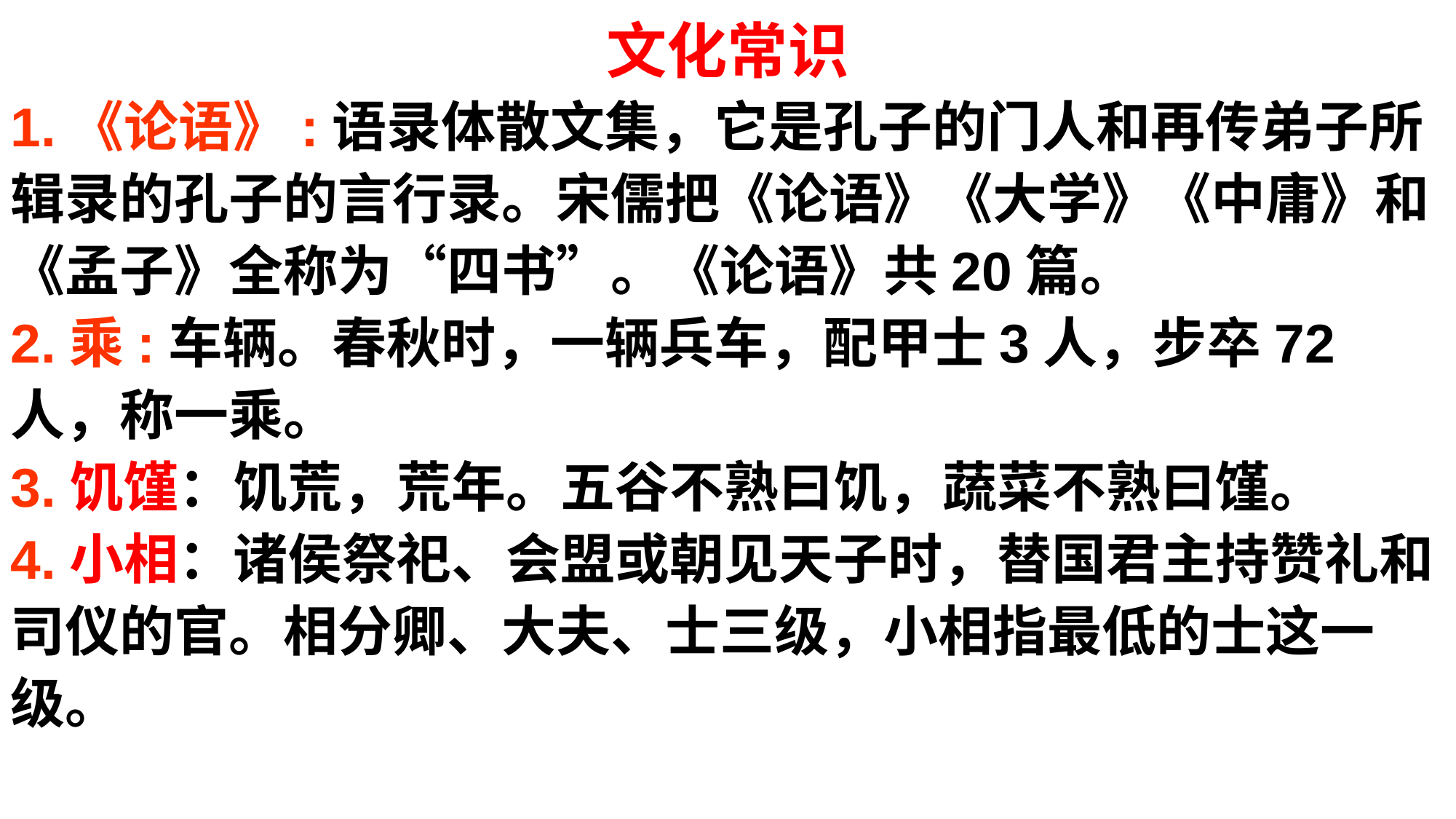

文化常识
1.《论语》:语录体散文集，它是孔子的门人和再传弟子所辑录的孔子的言行录。宋儒把《论语》《大学》《中庸》和《孟子》全称为“四书”。《论语》共20篇。
2.乘:车辆。春秋时，一辆兵车，配甲士3人，步卒72人，称一乘。
3.饥馑：饥荒，荒年。五谷不熟曰饥，蔬菜不熟曰馑。
4.小相：诸侯祭祀、会盟或朝见天子时，替国君主持赞礼和司仪的官。相分卿、大夫、士三级，小相指最低的士这一级。